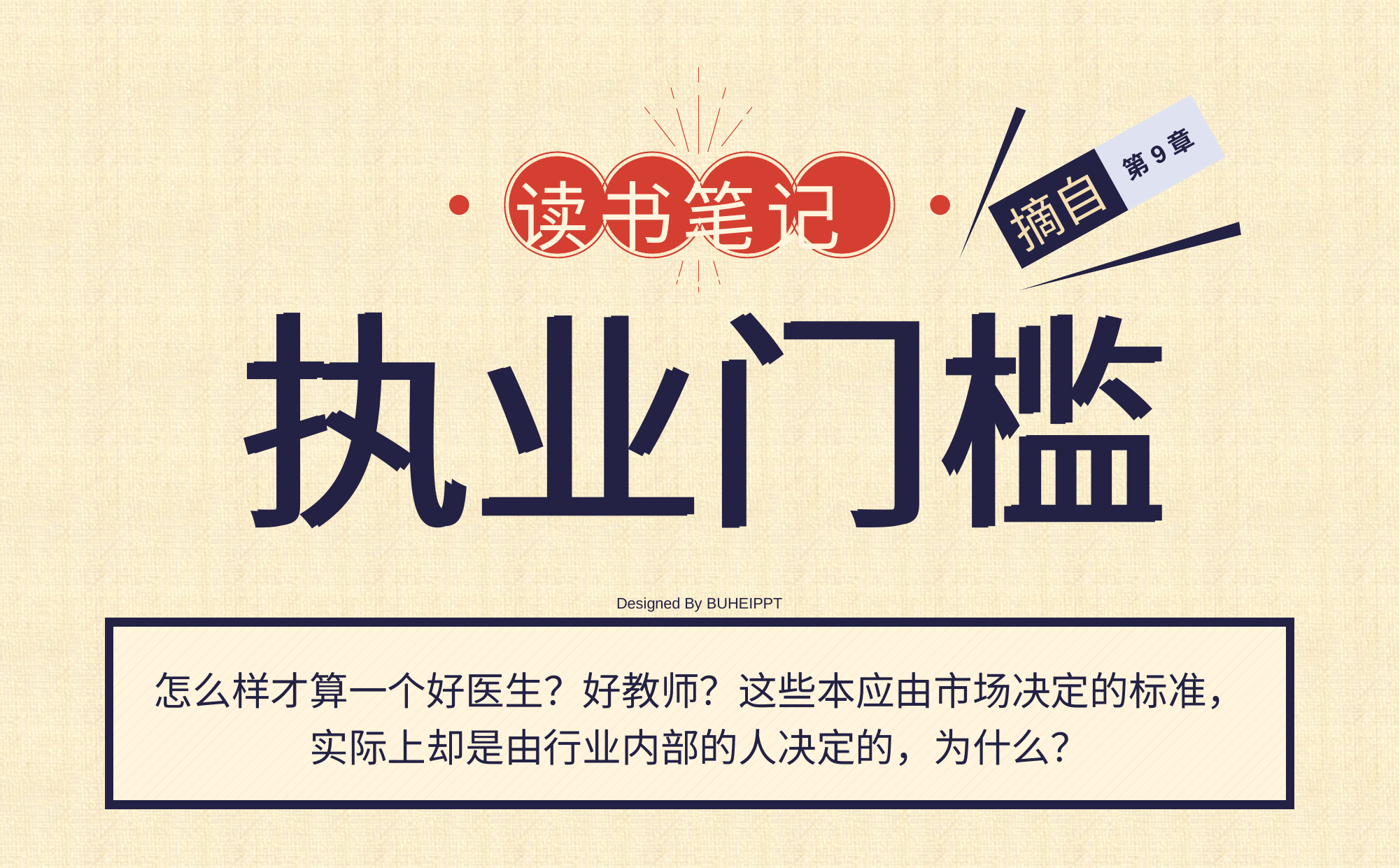

读书笔记

第9章

摘自
执业门槛
执业门槛
Designed By BUHEIPPT
怎么样才算一个好医生？好教师？这些本应由市场决定的标准，
实际上却是由行业内部的人决定的，为什么？